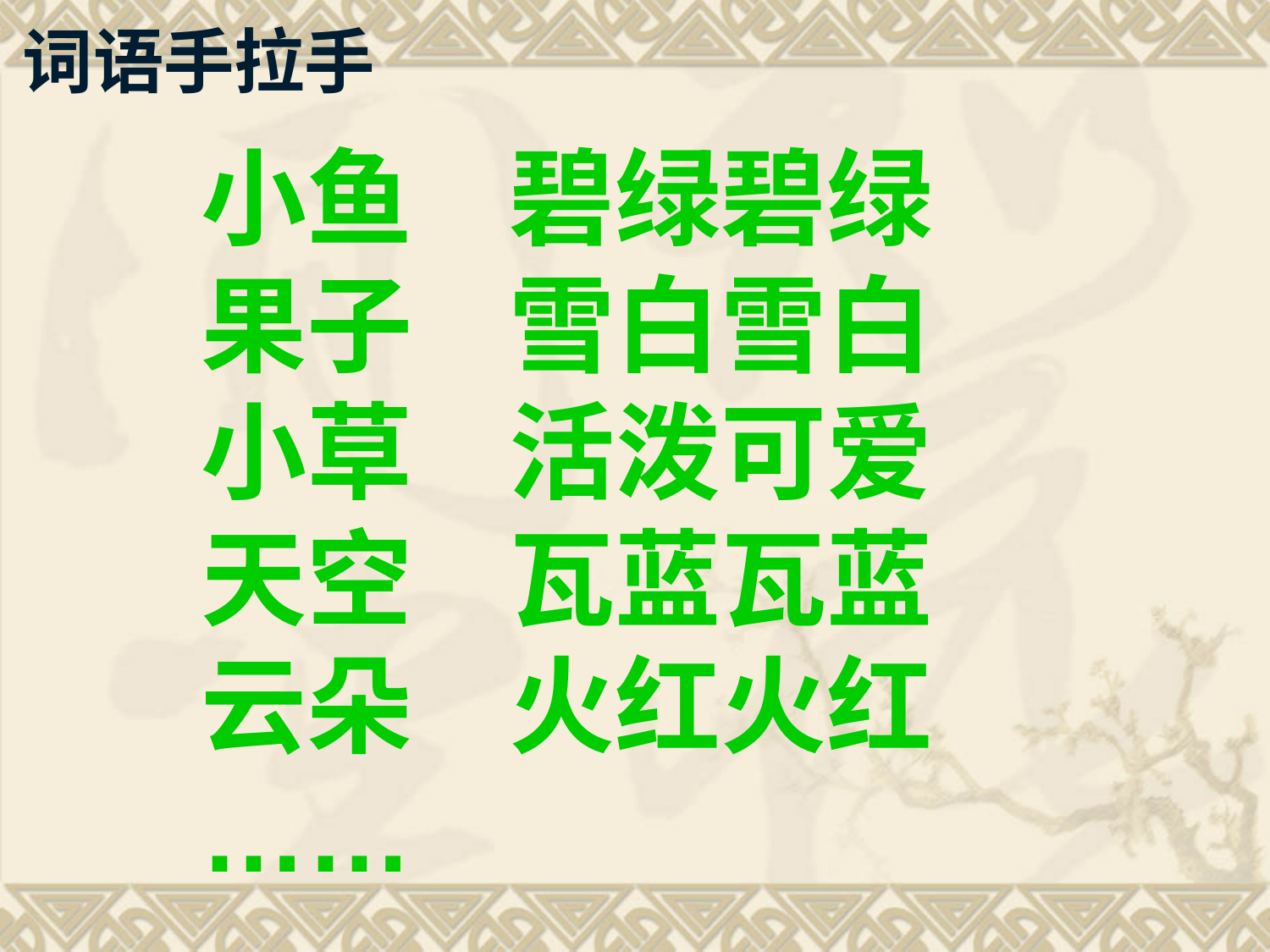

词语手拉手
小鱼    碧绿碧绿
果子    雪白雪白
小草    活泼可爱
天空    瓦蓝瓦蓝
云朵    火红火红
……